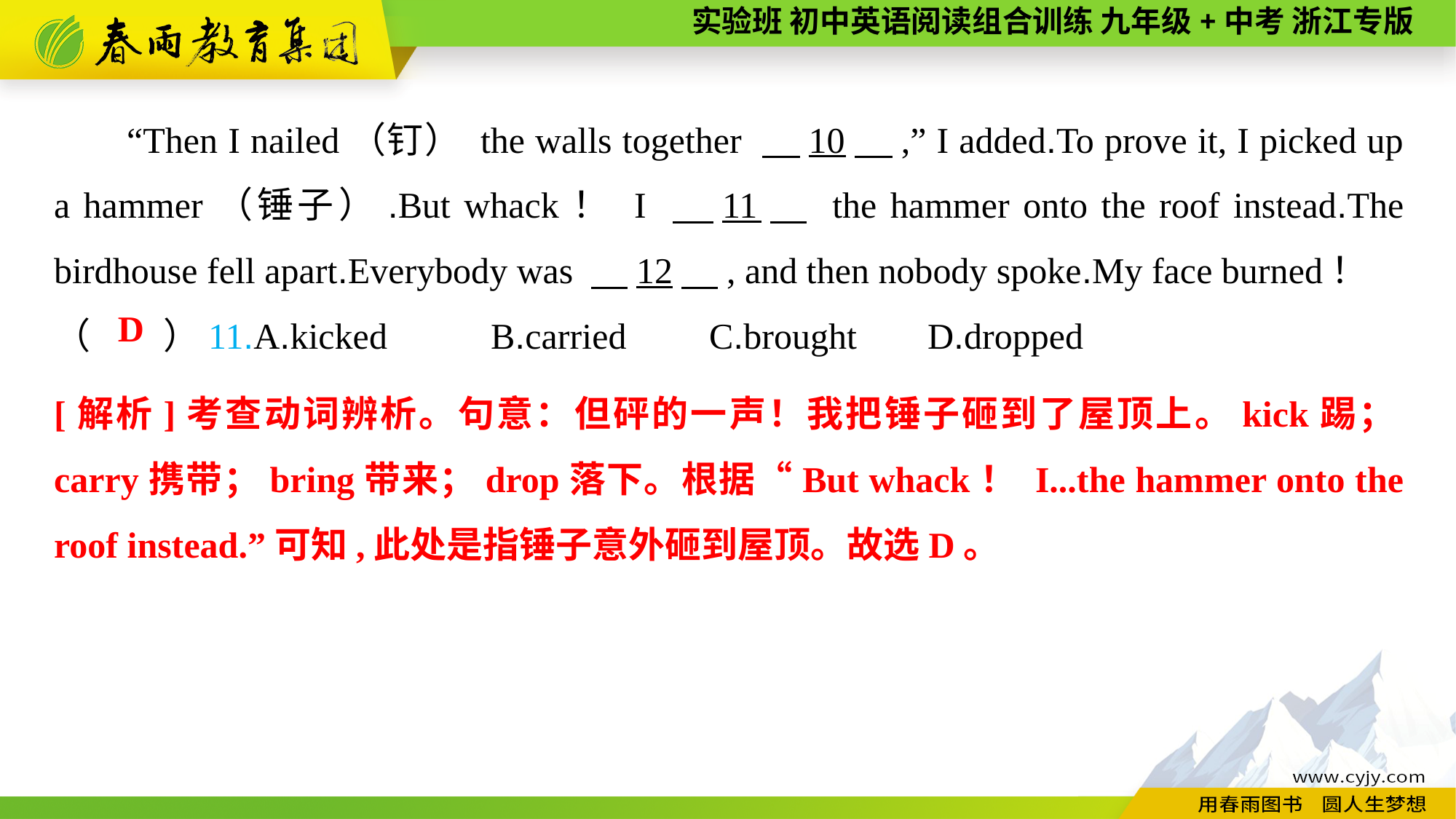

“Then I nailed（钉） the walls together 　10　,” I added.To prove it, I picked up a hammer（锤子）.But whack！ I 　11　 the hammer onto the roof instead.The birdhouse fell apart.Everybody was 　12　, and then nobody spoke.My face burned！
（　　）11.A.kicked	B.carried	C.brought	D.dropped
D
[解析]考查动词辨析。句意：但砰的一声！我把锤子砸到了屋顶上。kick踢；carry携带；bring带来；drop落下。根据“But whack！ I...the hammer onto the roof instead.”可知,此处是指锤子意外砸到屋顶。故选D。